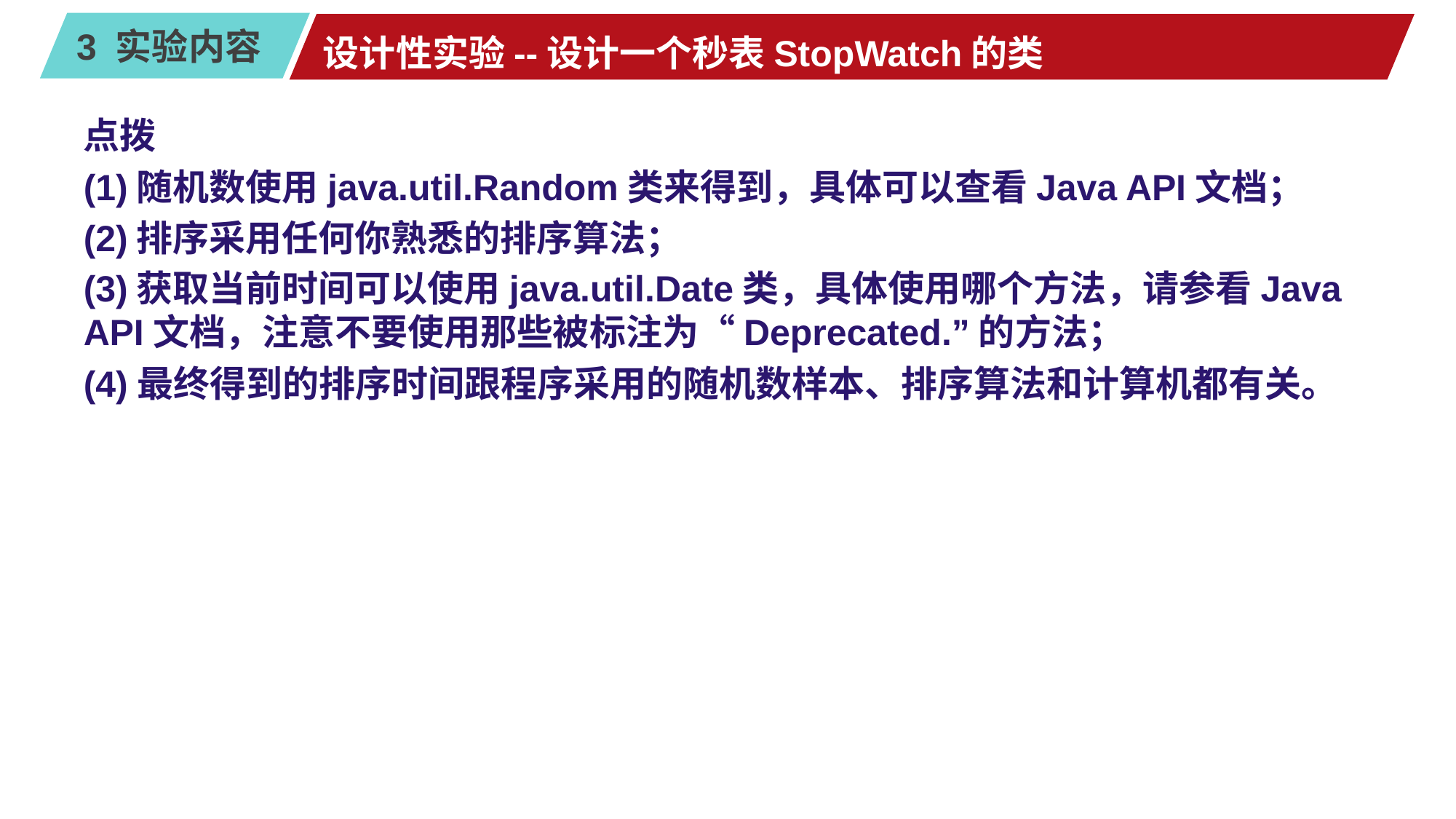

# 设计性实验--设计一个秒表StopWatch的类
点拨
(1)随机数使用java.util.Random类来得到，具体可以查看Java API文档；
(2)排序采用任何你熟悉的排序算法；
(3)获取当前时间可以使用java.util.Date类，具体使用哪个方法，请参看Java API文档，注意不要使用那些被标注为“Deprecated.”的方法；
(4)最终得到的排序时间跟程序采用的随机数样本、排序算法和计算机都有关。